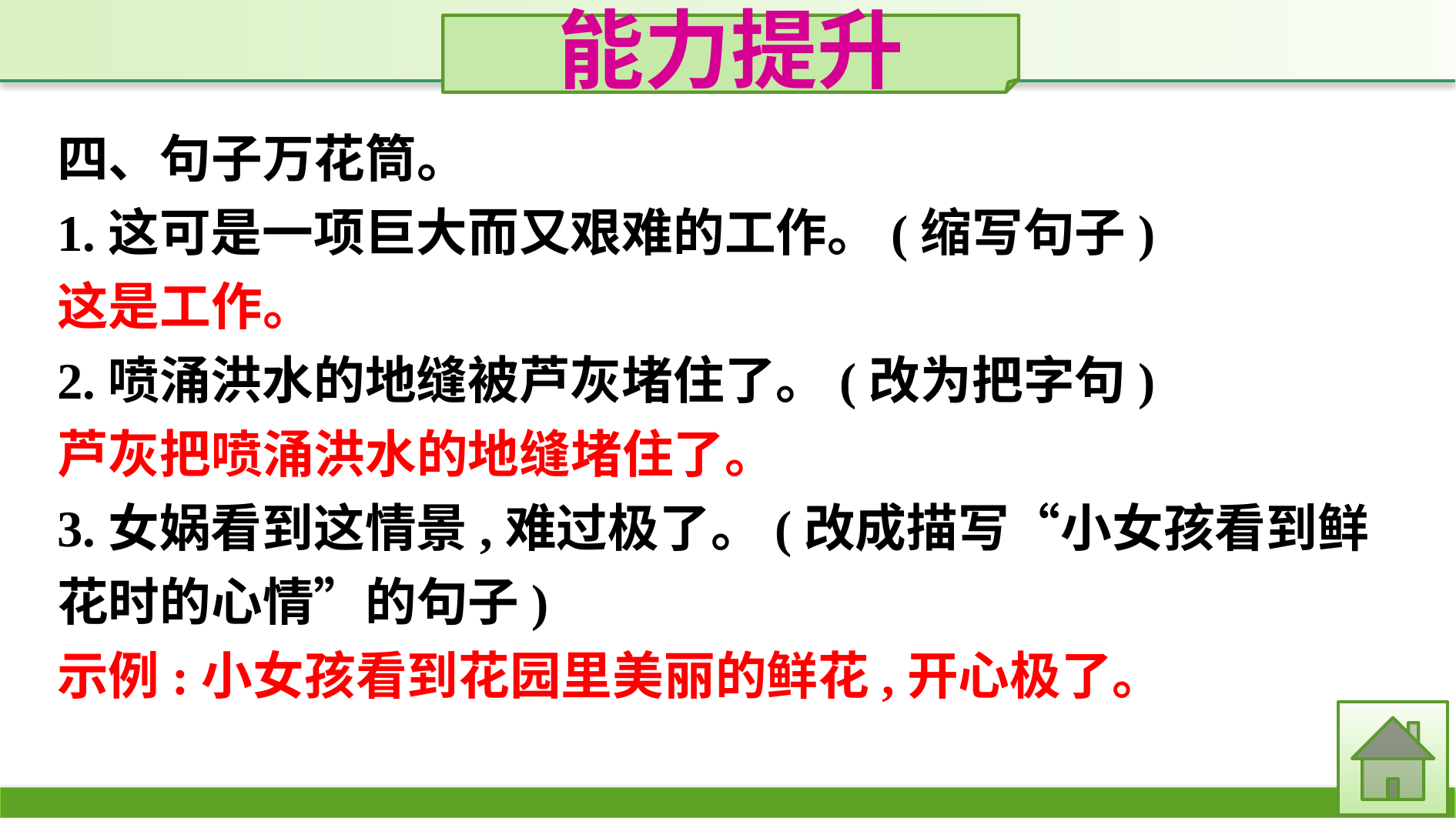

能力提升
四、句子万花筒。
1.这可是一项巨大而又艰难的工作。(缩写句子)
这是工作。
2.喷涌洪水的地缝被芦灰堵住了。(改为把字句)
芦灰把喷涌洪水的地缝堵住了。
3.女娲看到这情景,难过极了。(改成描写“小女孩看到鲜花时的心情”的句子)
示例:小女孩看到花园里美丽的鲜花,开心极了。